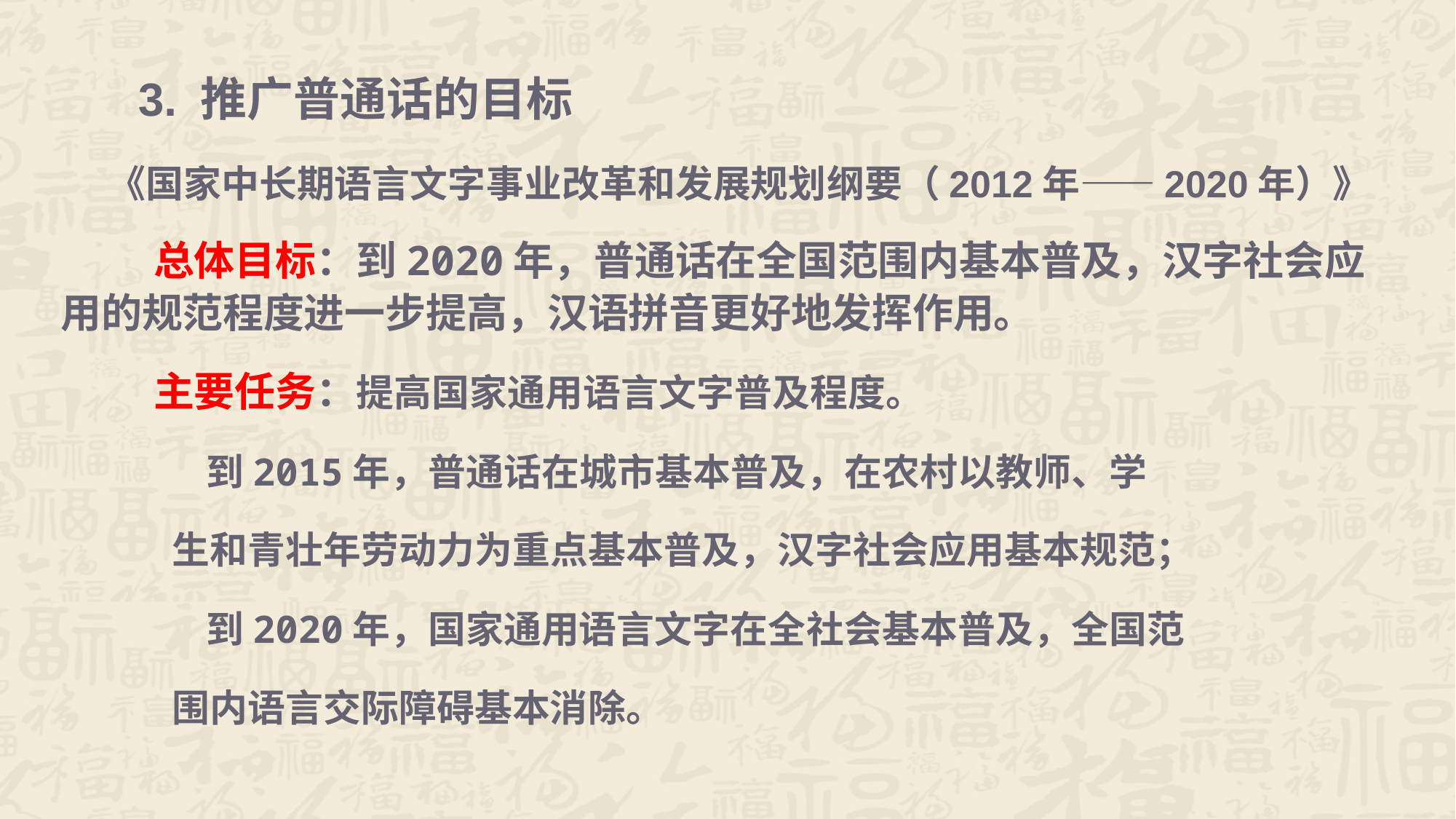

3. 推广普通话的目标
     《国家中长期语言文字事业改革和发展规划纲要（2012年——2020年）》
         总体目标：到2020年，普通话在全国范围内基本普及，汉字社会应用的规范程度进一步提高，汉语拼音更好地发挥作用。
         主要任务：提高国家通用语言文字普及程度。
                到2015年，普通话在城市基本普及，在农村以教师、学
            生和青壮年劳动力为重点基本普及，汉字社会应用基本规范；
                到2020年，国家通用语言文字在全社会基本普及，全国范
            围内语言交际障碍基本消除。